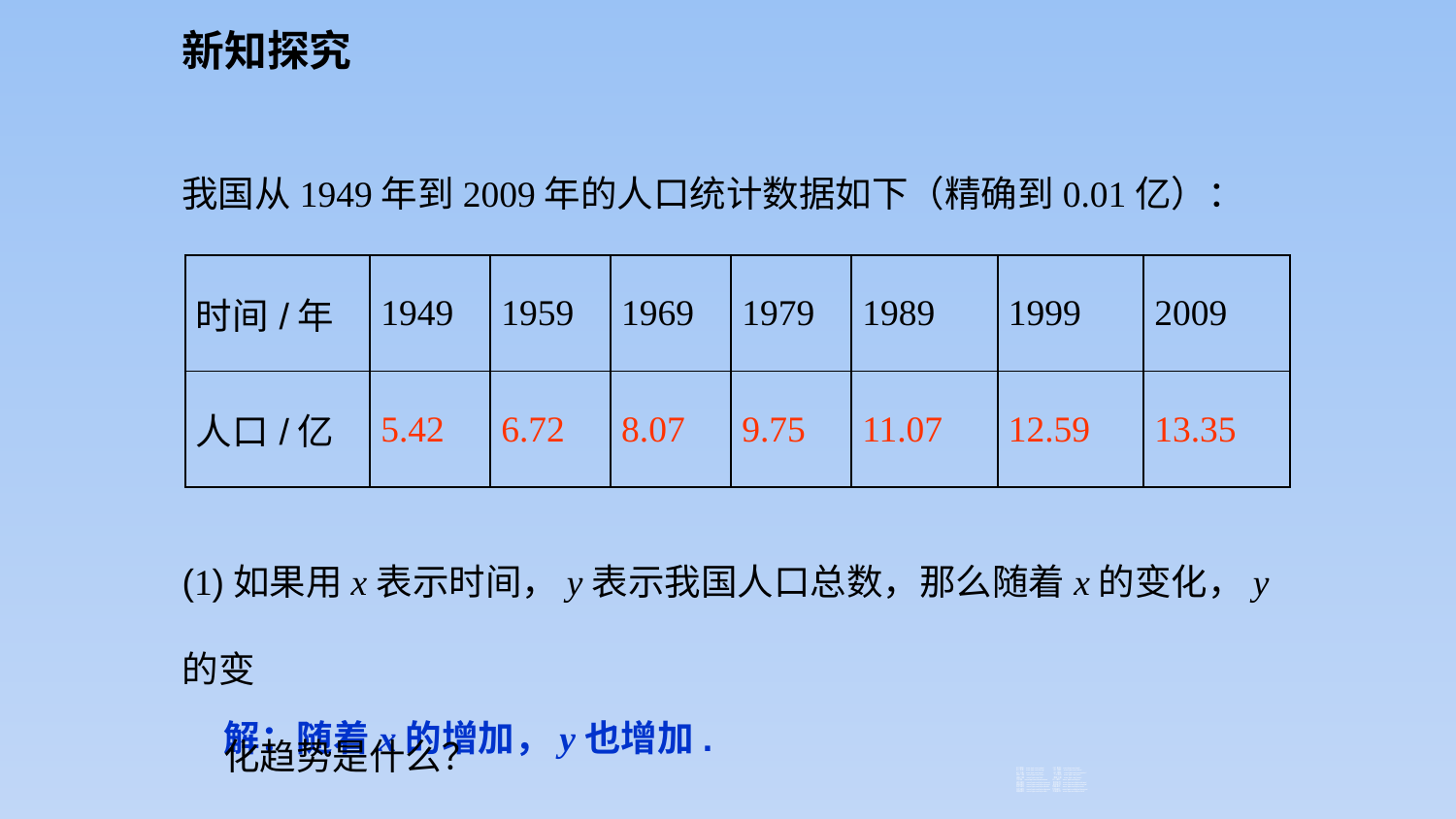

新知探究
我国从1949年到2009年的人口统计数据如下（精确到0.01亿）：

| 时间/年 | 1949 | 1959 | 1969 | 1979 | 1989 | 1999 | 2009 |
| --- | --- | --- | --- | --- | --- | --- | --- |
| 人口/亿 | 5.42 | 6.72 | 8.07 | 9.75 | 11.07 | 12.59 | 13.35 |
(1)如果用x表示时间，y表示我国人口总数，那么随着x的变化，y的变
    化趋势是什么？
解：随着x的增加，y也增加.